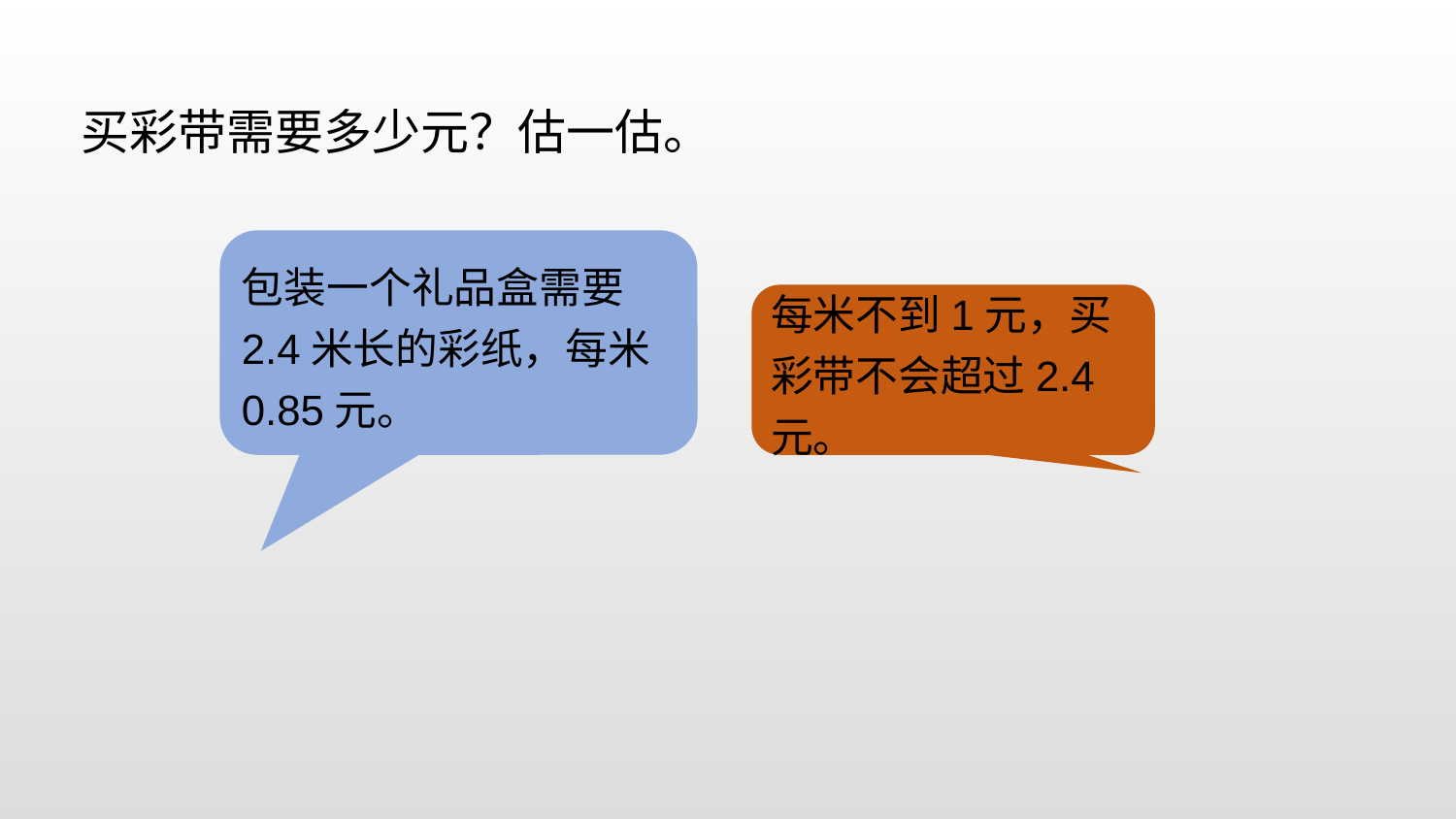

买彩带需要多少元？估一估。
包装一个礼品盒需要2.4米长的彩纸，每米0.85元。
每米不到1元，买彩带不会超过2.4元。